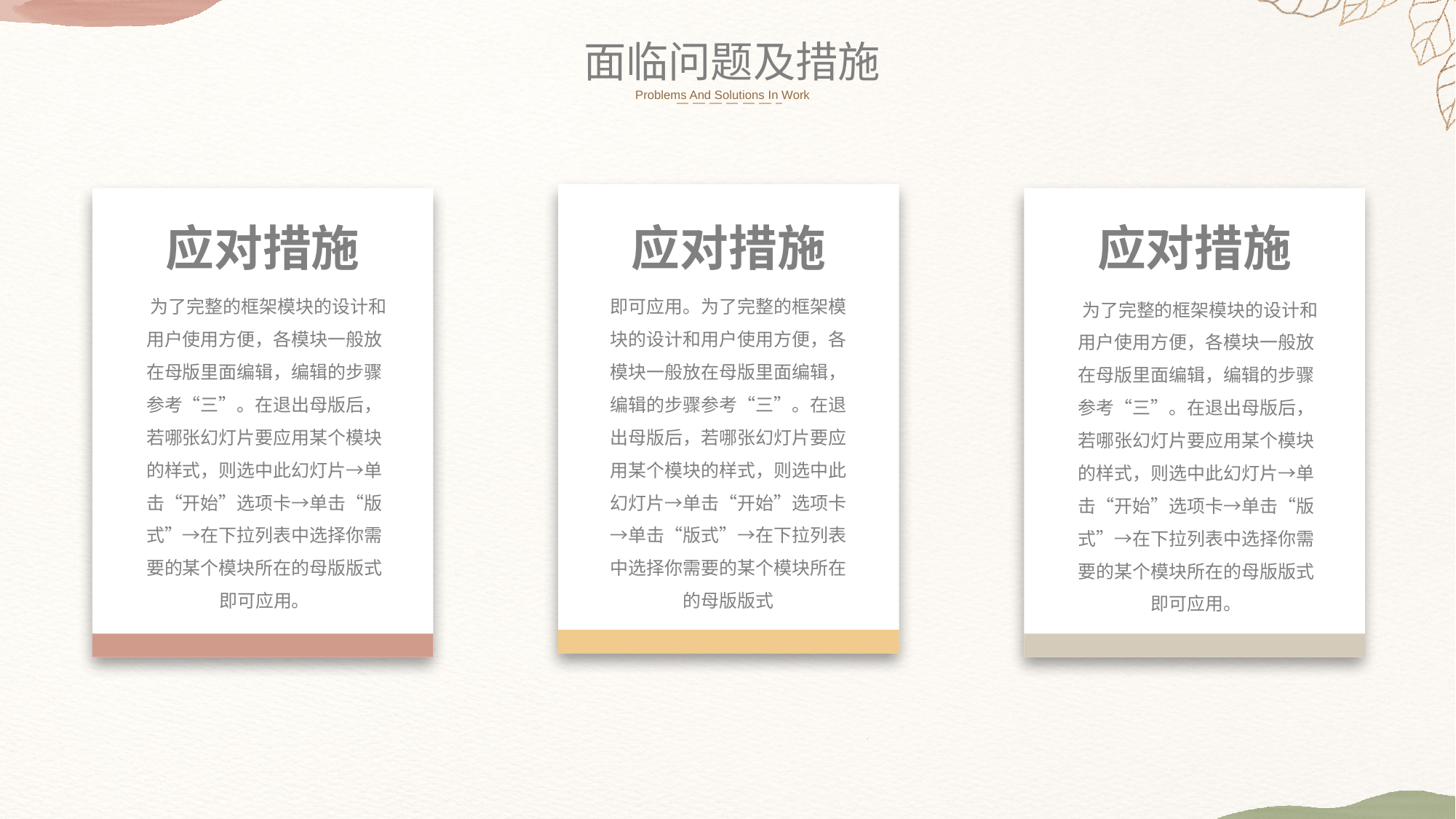

应对措施
应对措施
应对措施
 为了完整的框架模块的设计和用户使用方便，各模块一般放在母版里面编辑，编辑的步骤参考“三”。在退出母版后，若哪张幻灯片要应用某个模块的样式，则选中此幻灯片→单击“开始”选项卡→单击“版式”→在下拉列表中选择你需要的某个模块所在的母版版式即可应用。
即可应用。为了完整的框架模块的设计和用户使用方便，各模块一般放在母版里面编辑，编辑的步骤参考“三”。在退出母版后，若哪张幻灯片要应用某个模块的样式，则选中此幻灯片→单击“开始”选项卡→单击“版式”→在下拉列表中选择你需要的某个模块所在的母版版式
 为了完整的框架模块的设计和用户使用方便，各模块一般放在母版里面编辑，编辑的步骤参考“三”。在退出母版后，若哪张幻灯片要应用某个模块的样式，则选中此幻灯片→单击“开始”选项卡→单击“版式”→在下拉列表中选择你需要的某个模块所在的母版版式即可应用。